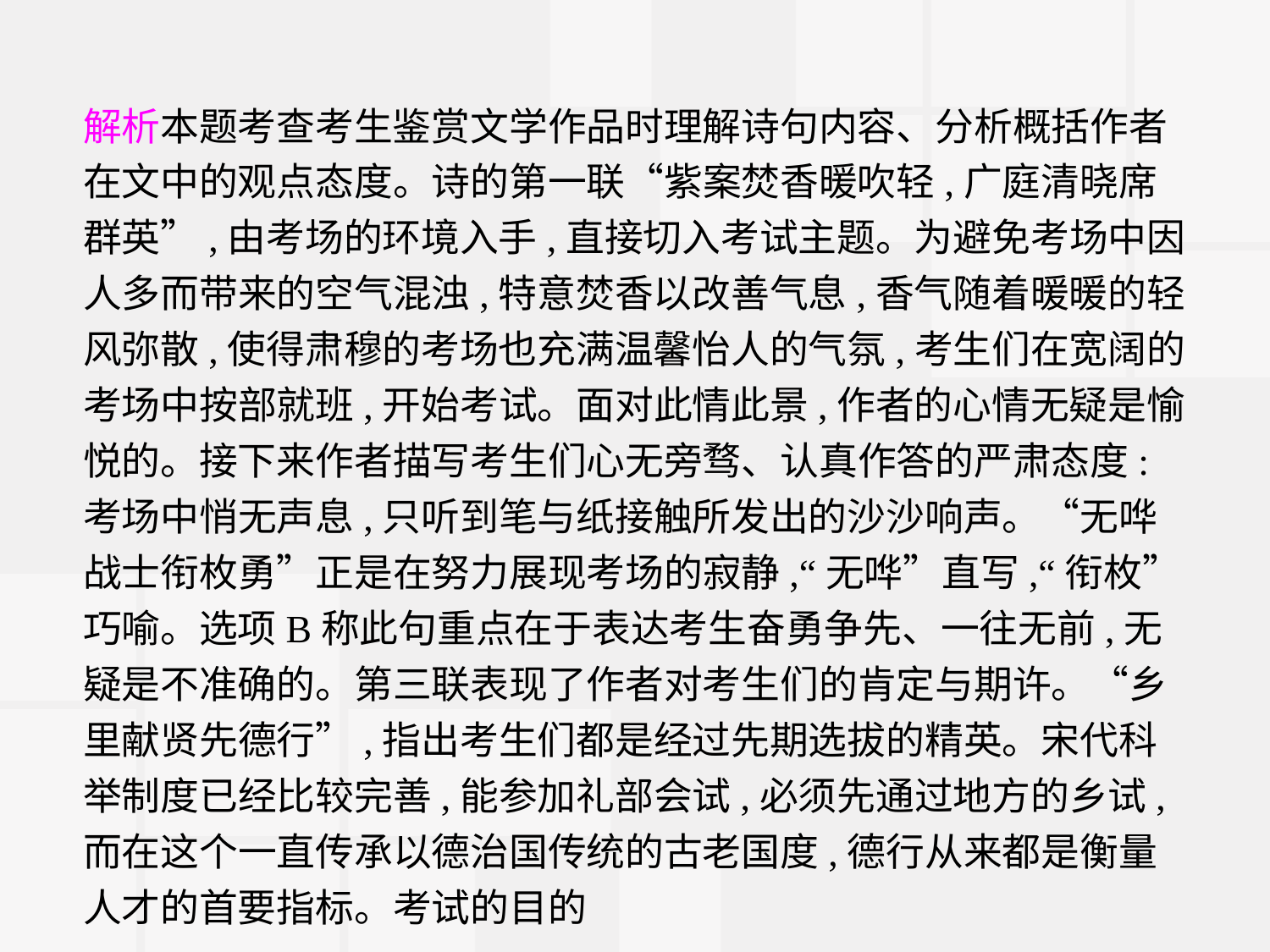

解析本题考查考生鉴赏文学作品时理解诗句内容、分析概括作者在文中的观点态度。诗的第一联“紫案焚香暖吹轻,广庭清晓席群英”,由考场的环境入手,直接切入考试主题。为避免考场中因人多而带来的空气混浊,特意焚香以改善气息,香气随着暖暖的轻风弥散,使得肃穆的考场也充满温馨怡人的气氛,考生们在宽阔的考场中按部就班,开始考试。面对此情此景,作者的心情无疑是愉悦的。接下来作者描写考生们心无旁骛、认真作答的严肃态度:考场中悄无声息,只听到笔与纸接触所发出的沙沙响声。“无哗战士衔枚勇”正是在努力展现考场的寂静,“无哗”直写,“衔枚”巧喻。选项B称此句重点在于表达考生奋勇争先、一往无前,无疑是不准确的。第三联表现了作者对考生们的肯定与期许。“乡里献贤先德行”,指出考生们都是经过先期选拔的精英。宋代科举制度已经比较完善,能参加礼部会试,必须先通过地方的乡试,而在这个一直传承以德治国传统的古老国度,德行从来都是衡量人才的首要指标。考试的目的